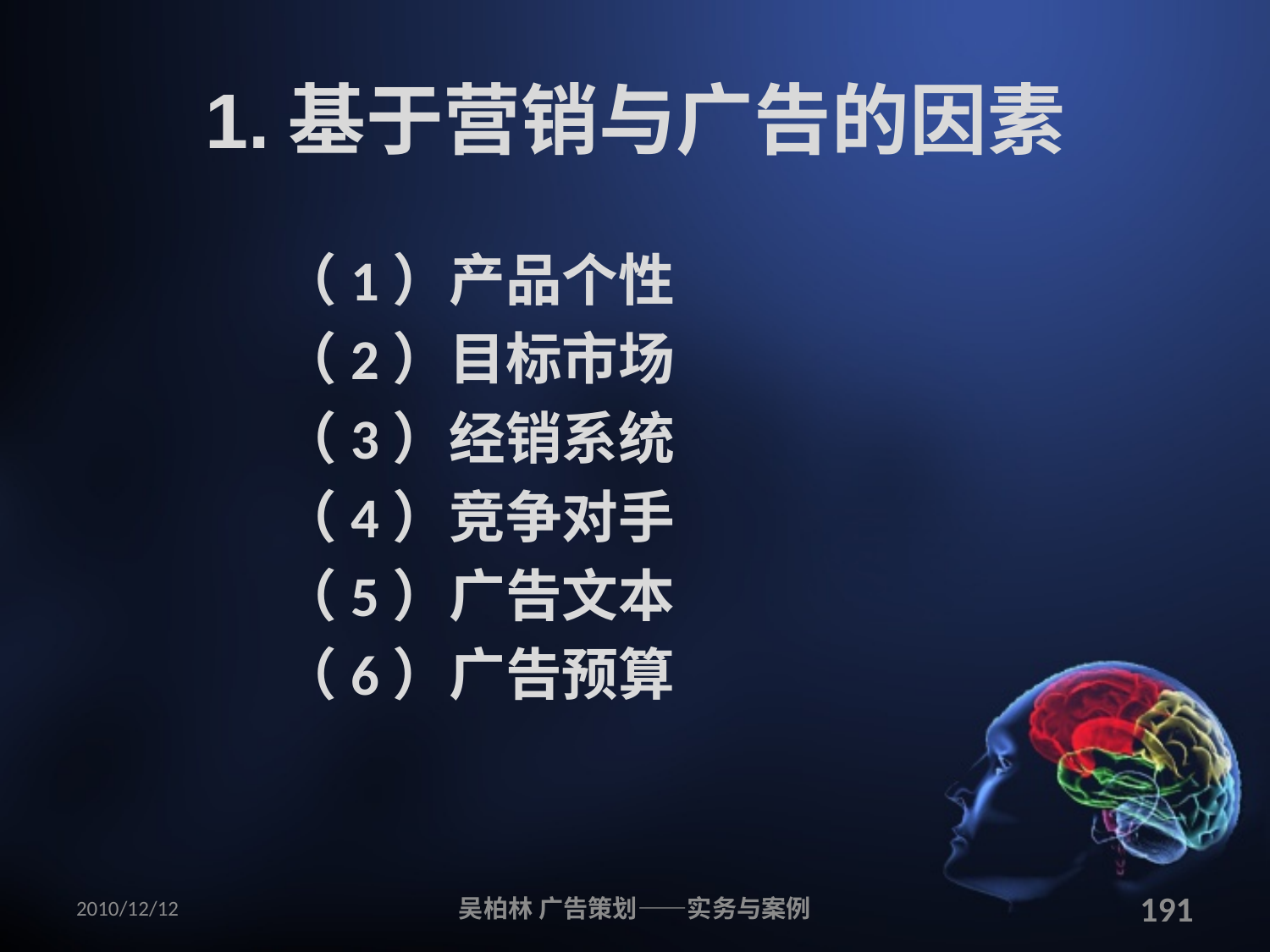

# 1.基于营销与广告的因素
（1）产品个性
（2）目标市场
（3）经销系统
（4）竞争对手
（5）广告文本
（6）广告预算
2010/12/12
吴柏林 广告策划——实务与案例
191